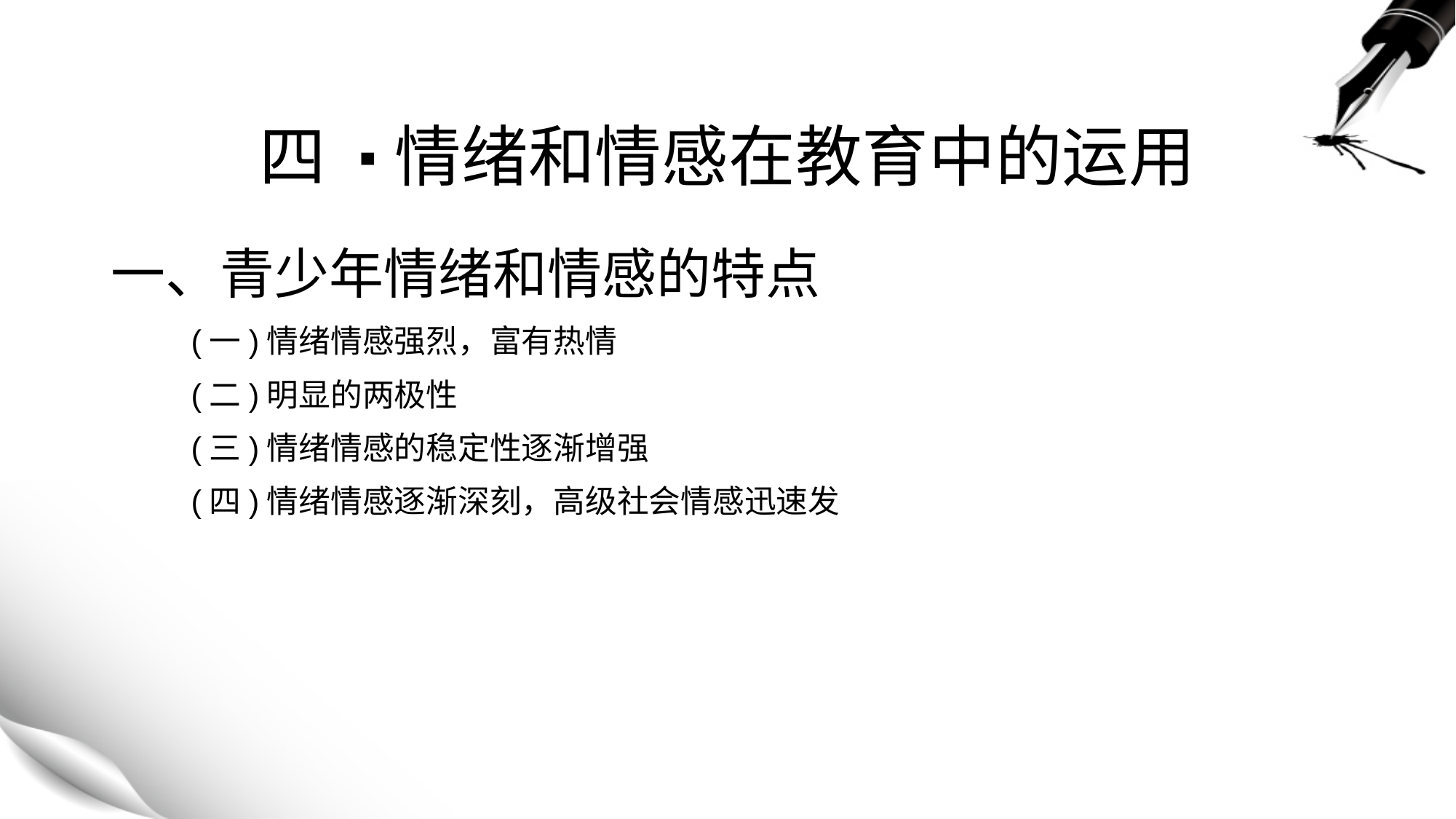

# 四 ·情绪和情感在教育中的运用
一、青少年情绪和情感的特点
         (一)情绪情感强烈，富有热情
         (二)明显的两极性
         (三)情绪情感的稳定性逐渐增强
         (四)情绪情感逐渐深刻，高级社会情感迅速发